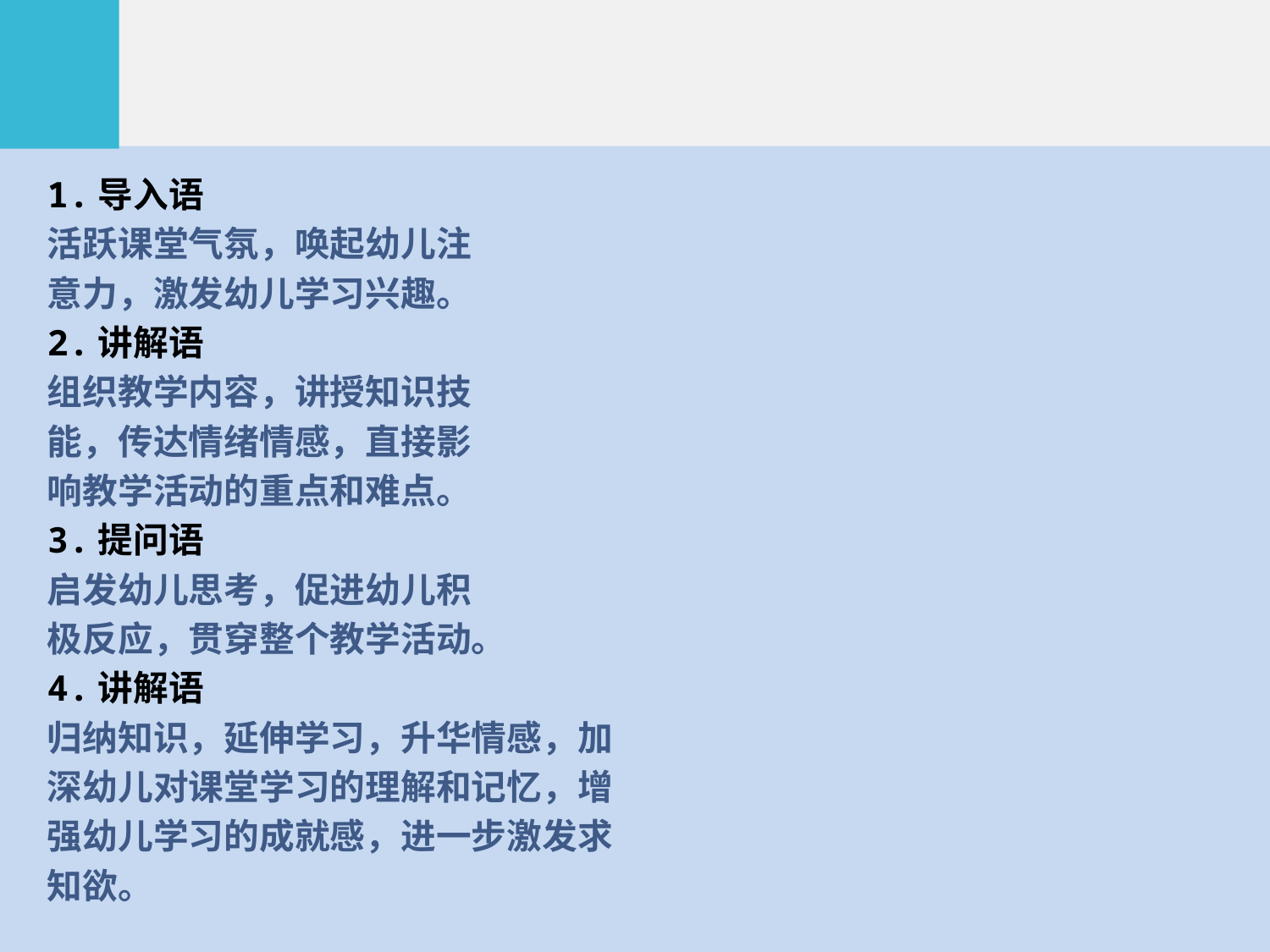

1.导入语
活跃课堂气氛，唤起幼儿注
意力，激发幼儿学习兴趣。
2.讲解语
组织教学内容，讲授知识技
能，传达情绪情感，直接影
响教学活动的重点和难点。
3.提问语
启发幼儿思考，促进幼儿积
极反应，贯穿整个教学活动。
4.讲解语
归纳知识，延伸学习，升华情感，加
深幼儿对课堂学习的理解和记忆，增
强幼儿学习的成就感，进一步激发求
知欲。